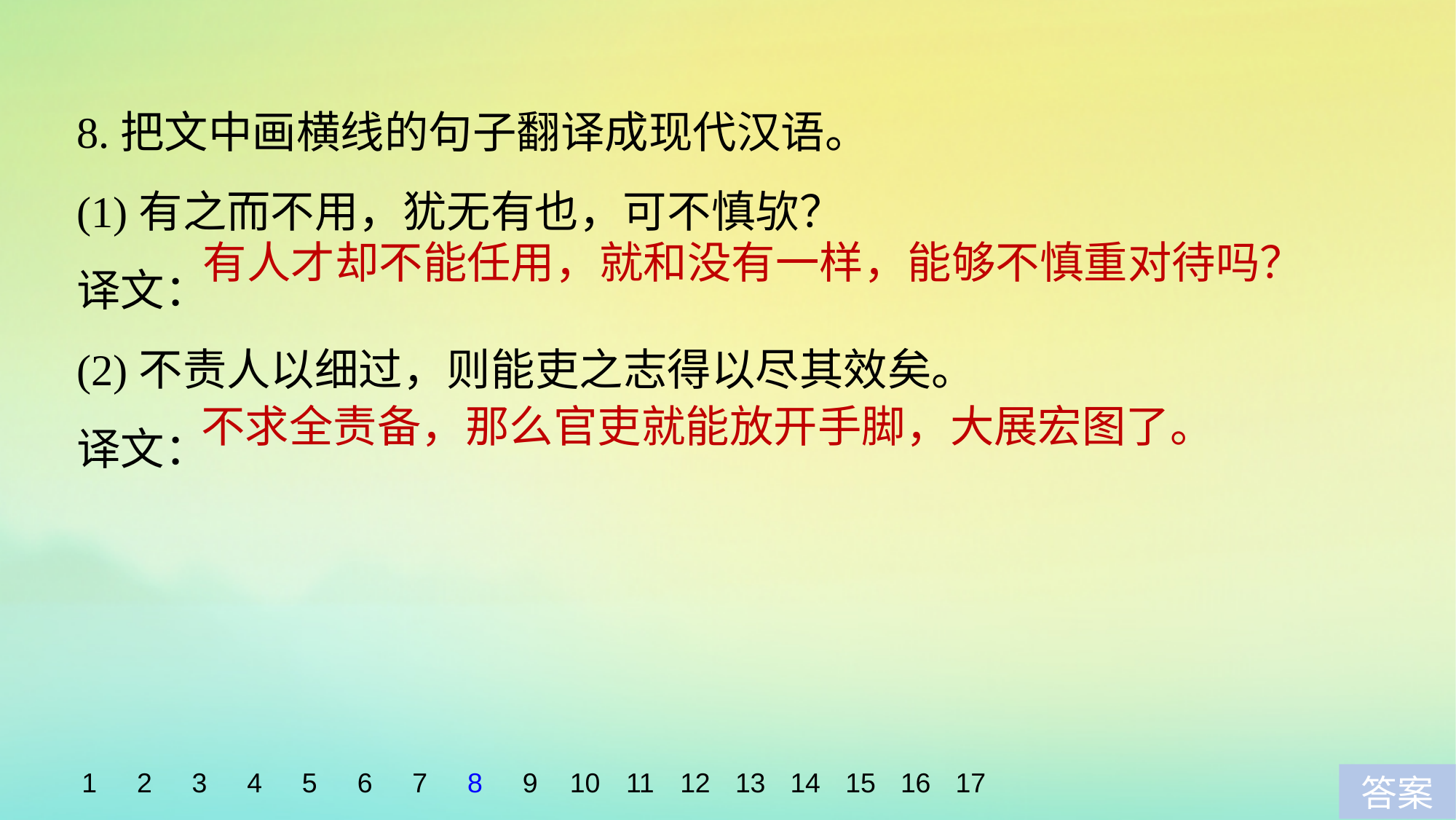

8.把文中画横线的句子翻译成现代汉语。
(1)有之而不用，犹无有也，可不慎欤？
译文：
(2)不责人以细过，则能吏之志得以尽其效矣。
译文：
有人才却不能任用，就和没有一样，能够不慎重对待吗？
不求全责备，那么官吏就能放开手脚，大展宏图了。
1
2
3
4
5
6
7
8
9
10
11
12
13
14
15
16
17
答案